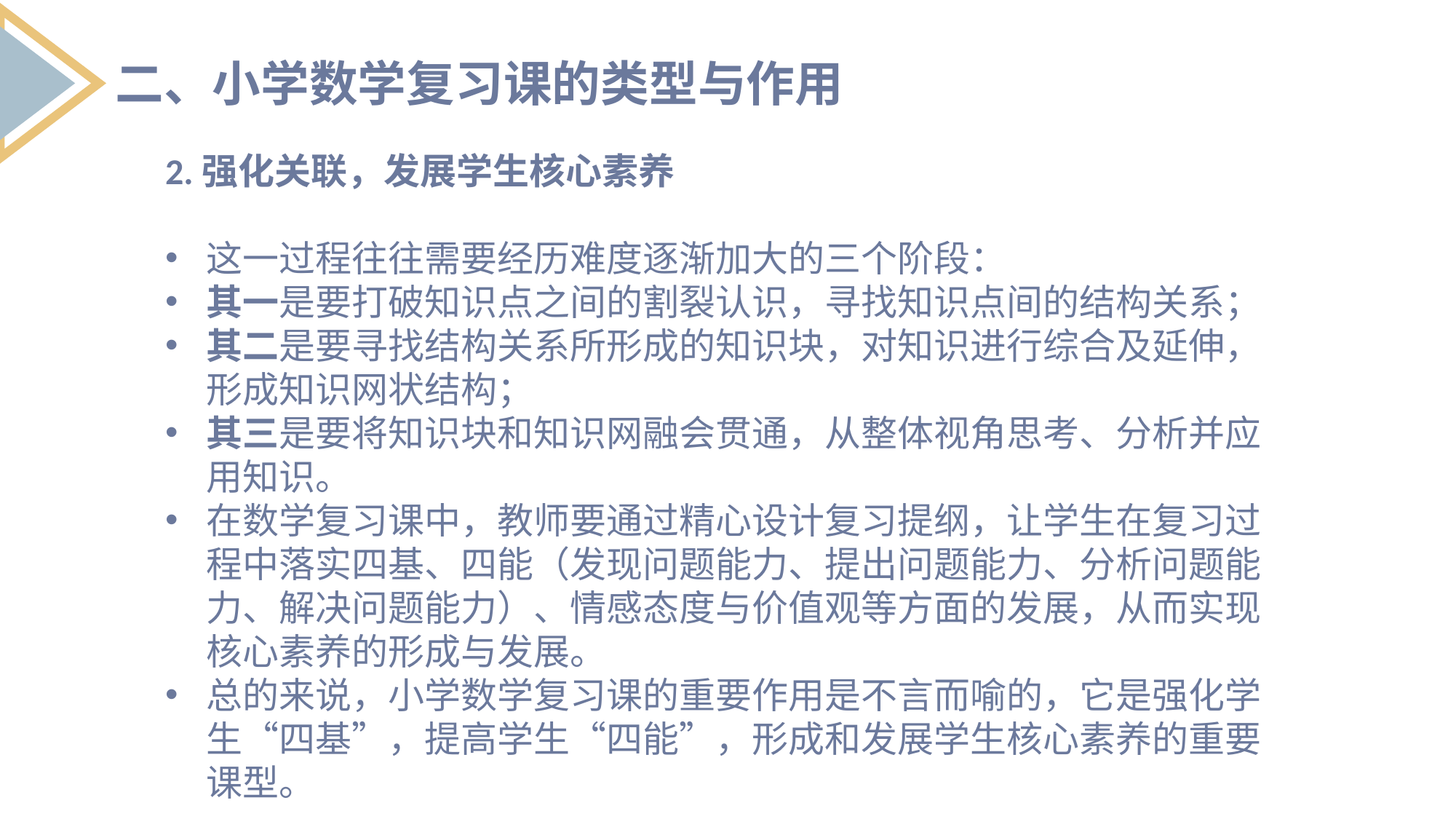

二、小学数学复习课的类型与作用
2.强化关联，发展学生核心素养

这一过程往往需要经历难度逐渐加大的三个阶段：
其一是要打破知识点之间的割裂认识，寻找知识点间的结构关系；
其二是要寻找结构关系所形成的知识块，对知识进行综合及延伸，形成知识网状结构；
其三是要将知识块和知识网融会贯通，从整体视角思考、分析并应用知识。
在数学复习课中，教师要通过精心设计复习提纲，让学生在复习过程中落实四基、四能（发现问题能力、提出问题能力、分析问题能力、解决问题能力）、情感态度与价值观等方面的发展，从而实现核心素养的形成与发展。
总的来说，小学数学复习课的重要作用是不言而喻的，它是强化学生“四基”，提高学生“四能”，形成和发展学生核心素养的重要课型。